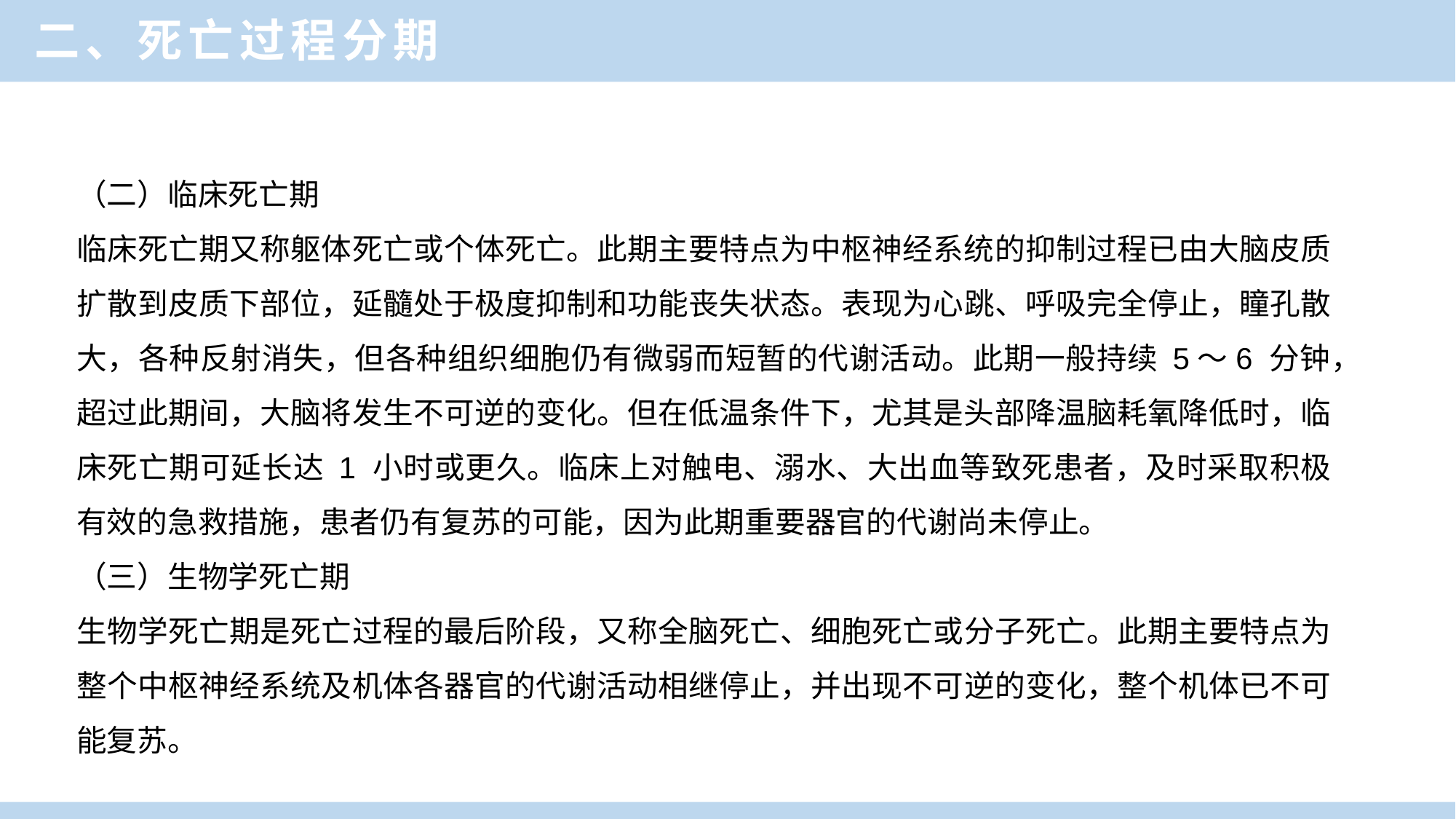

二、死亡过程分期
（二）临床死亡期
临床死亡期又称躯体死亡或个体死亡。此期主要特点为中枢神经系统的抑制过程已由大脑皮质扩散到皮质下部位，延髓处于极度抑制和功能丧失状态。表现为心跳、呼吸完全停止，瞳孔散大，各种反射消失，但各种组织细胞仍有微弱而短暂的代谢活动。此期一般持续 5～6 分钟，超过此期间，大脑将发生不可逆的变化。但在低温条件下，尤其是头部降温脑耗氧降低时，临床死亡期可延长达 1 小时或更久。临床上对触电、溺水、大出血等致死患者，及时采取积极有效的急救措施，患者仍有复苏的可能，因为此期重要器官的代谢尚未停止。
（三）生物学死亡期
生物学死亡期是死亡过程的最后阶段，又称全脑死亡、细胞死亡或分子死亡。此期主要特点为整个中枢神经系统及机体各器官的代谢活动相继停止，并出现不可逆的变化，整个机体已不可能复苏。